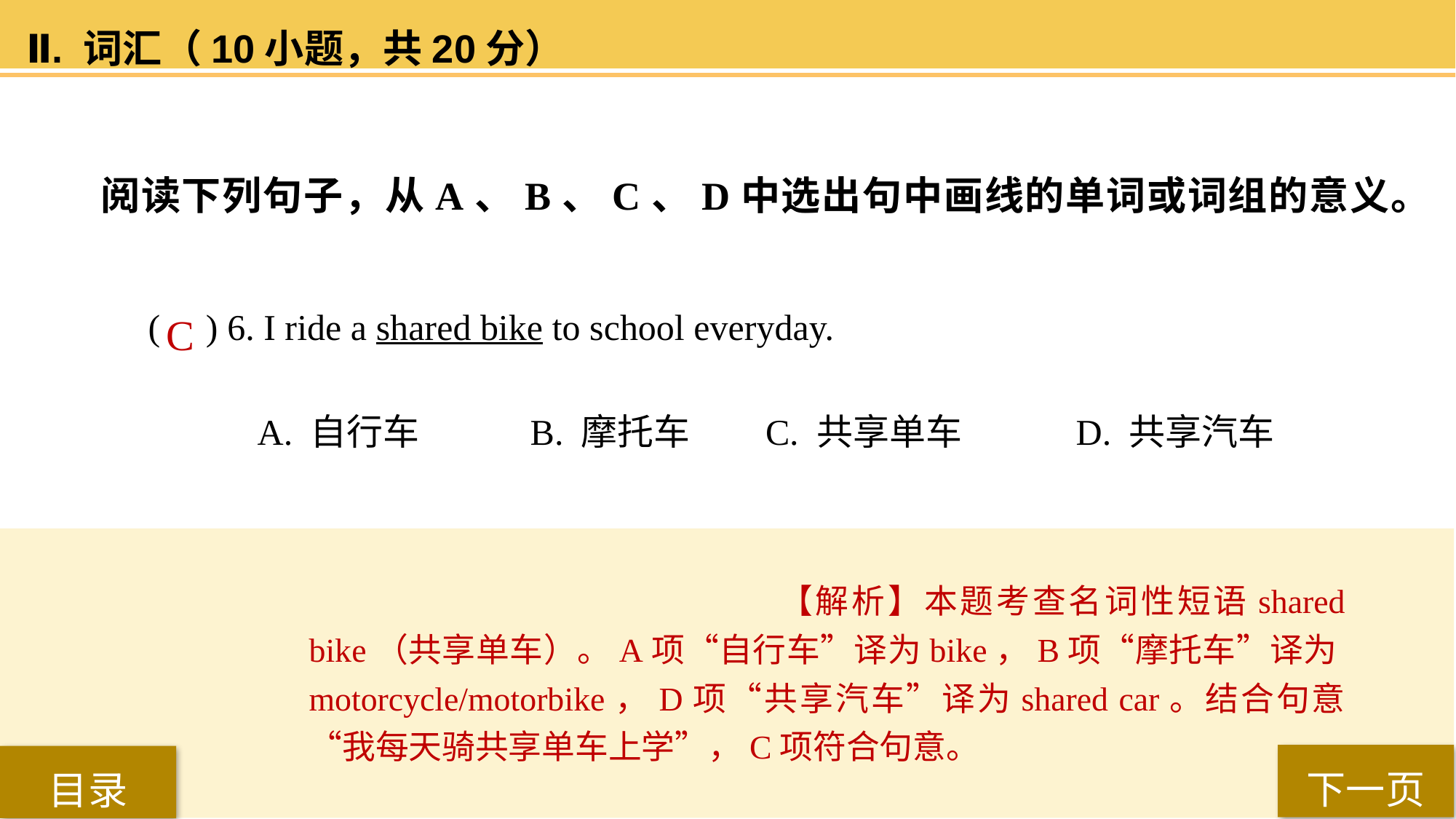

Ⅱ. 词汇（10小题，共20分）
阅读下列句子，从A、B、C、D中选出句中画线的单词或词组的意义。
(     ) 6. I ride a shared bike to school everyday.

A. 自行车 	B. 摩托车	 C. 共享单车 	D. 共享汽车
C
【解析】本题考查名词性短语shared bike（共享单车）。A项“自行车”译为bike，B项“摩托车”译为motorcycle/motorbike，D项“共享汽车”译为shared car。结合句意“我每天骑共享单车上学”，C项符合句意。